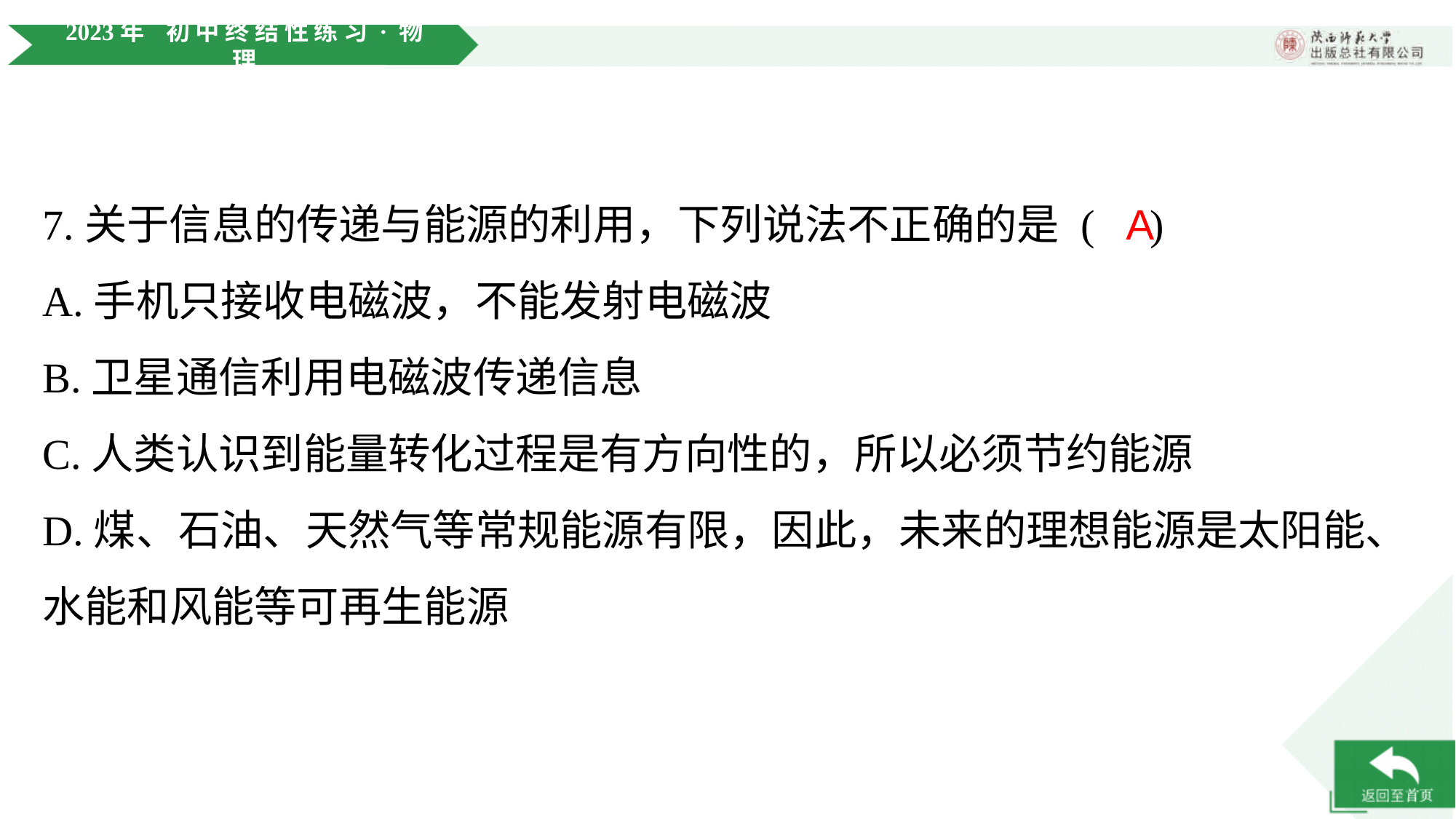

7.关于信息的传递与能源的利用，下列说法不正确的是 (     )
A
A.手机只接收电磁波，不能发射电磁波
B.卫星通信利用电磁波传递信息
C.人类认识到能量转化过程是有方向性的，所以必须节约能源
D.煤、石油、天然气等常规能源有限，因此，未来的理想能源是太阳能、水能和风能等可再生能源